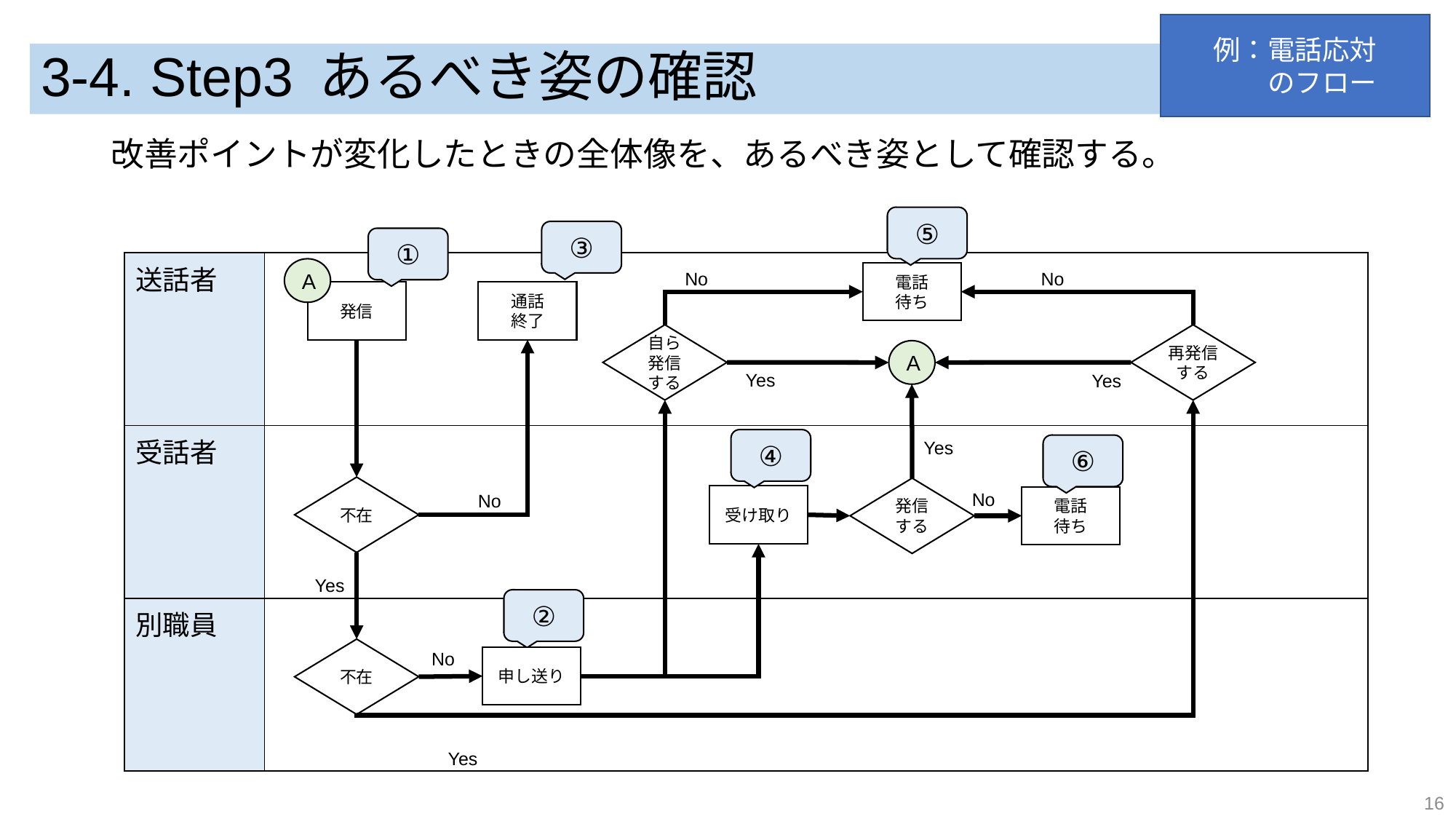

例：電話応対
　　のフロー
# 3-4. Step3 あるべき姿の確認
改善ポイントが変化したときの全体像を、あるべき姿として確認する。
⑤
③
①
| 送話者 |  |
| --- | --- |
| 受話者 |  |
| 別職員 |  |
A
No
No
電話
待ち
発信
通話
終了
自ら発信する
再発信
する
A
Yes
Yes
④
Yes
⑥
不在
発信する
No
No
受け取り
電話
待ち
Yes
②
不在
No
申し送り
Yes
16